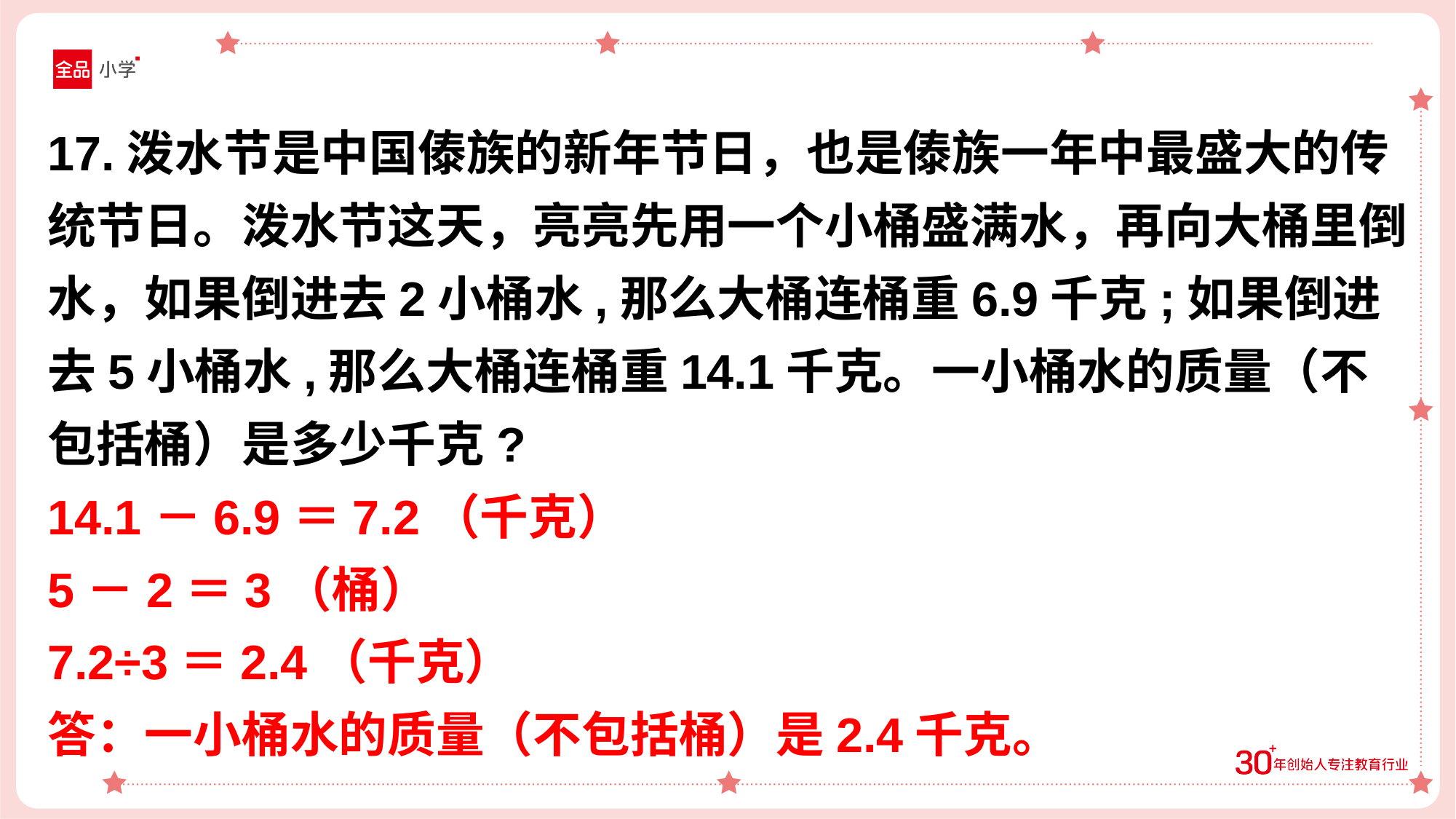

17.泼水节是中国傣族的新年节日，也是傣族一年中最盛大的传统节日。泼水节这天，亮亮先用一个小桶盛满水，再向大桶里倒水，如果倒进去2小桶水,那么大桶连桶重6.9千克;如果倒进去5小桶水,那么大桶连桶重14.1千克。一小桶水的质量（不包括桶）是多少千克?
14.1－6.9＝7.2（千克）
5－2＝3（桶）
7.2÷3＝2.4（千克）
答：一小桶水的质量（不包括桶）是2.4千克。